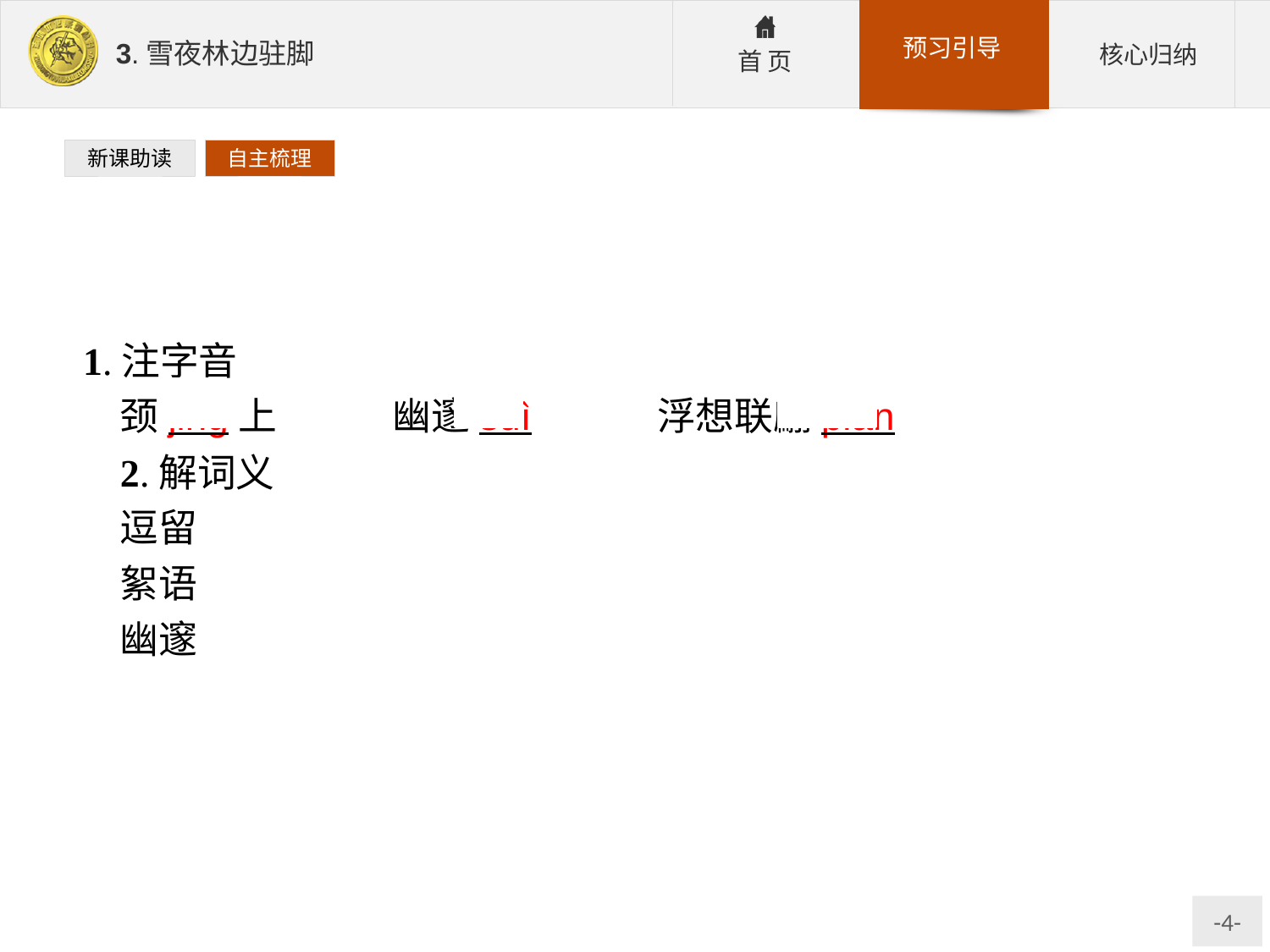

新课助读
自主梳理
1.注字音
颈jǐng上　　　幽邃suì　　　浮想联翩piān
2.解词义
逗留:暂时停留。
絮语:絮叨的话。
幽邃:幽深。